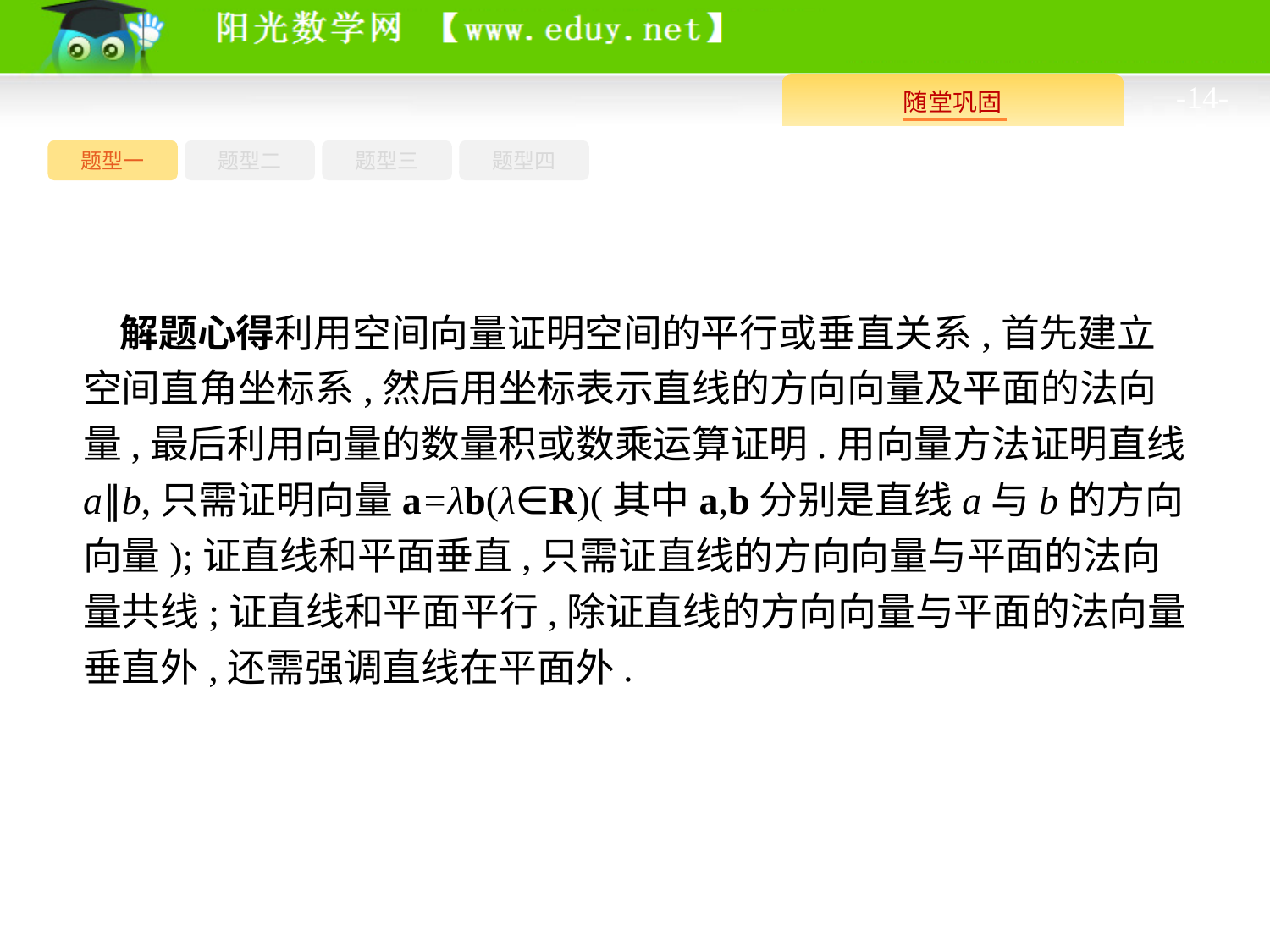

-14-
题型四
题型一
题型三
题型二
解题心得利用空间向量证明空间的平行或垂直关系,首先建立空间直角坐标系,然后用坐标表示直线的方向向量及平面的法向量,最后利用向量的数量积或数乘运算证明.用向量方法证明直线a∥b,只需证明向量a=λb(λ∈R)(其中a,b分别是直线a与b的方向向量);证直线和平面垂直,只需证直线的方向向量与平面的法向量共线;证直线和平面平行,除证直线的方向向量与平面的法向量垂直外,还需强调直线在平面外.